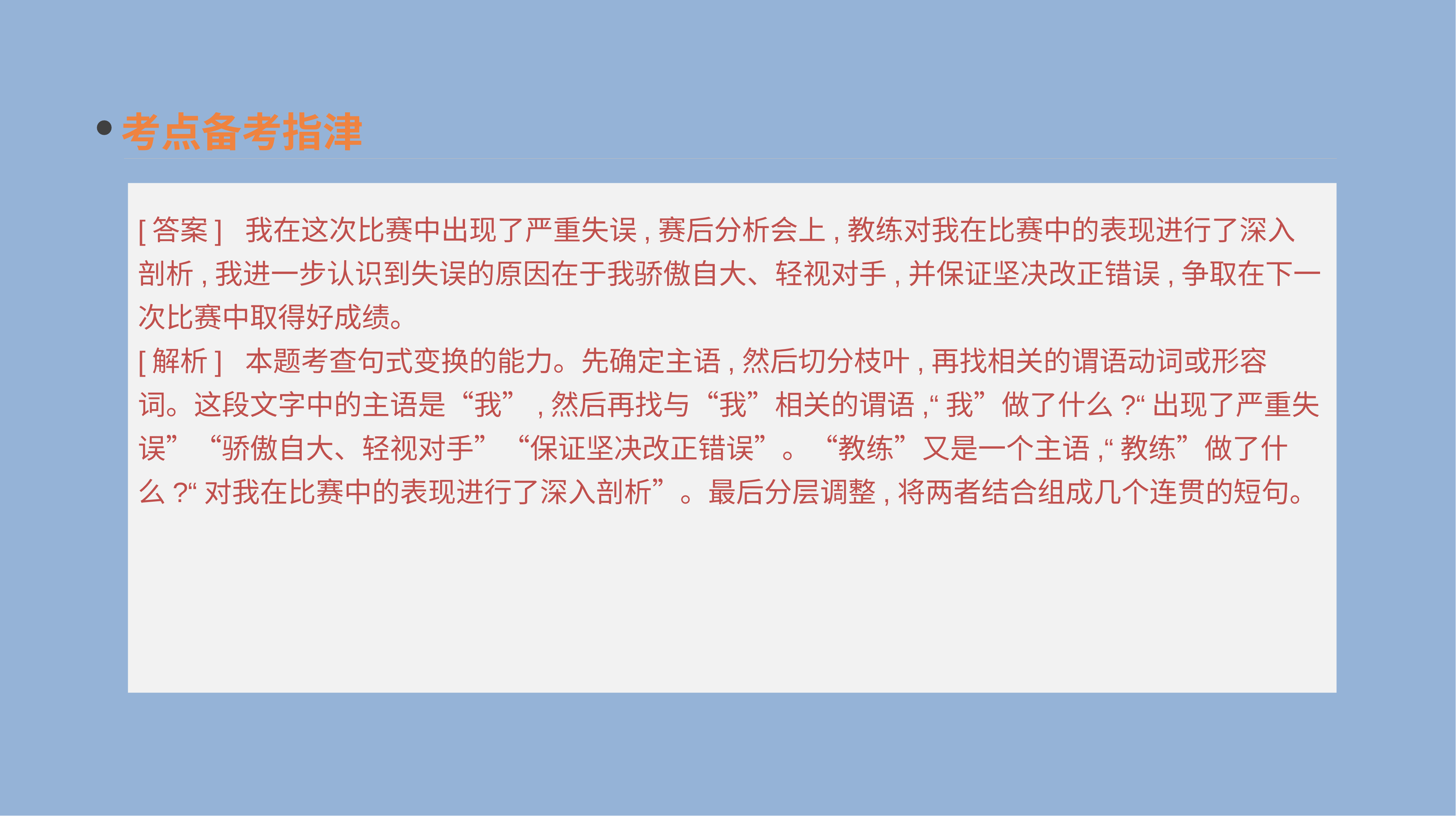

考点备考指津

[答案]  我在这次比赛中出现了严重失误,赛后分析会上,教练对我在比赛中的表现进行了深入剖析,我进一步认识到失误的原因在于我骄傲自大、轻视对手,并保证坚决改正错误,争取在下一次比赛中取得好成绩。
[解析]  本题考查句式变换的能力。先确定主语,然后切分枝叶,再找相关的谓语动词或形容词。这段文字中的主语是“我”,然后再找与“我”相关的谓语,“我”做了什么?“出现了严重失误”“骄傲自大、轻视对手”“保证坚决改正错误”。“教练”又是一个主语,“教练”做了什么?“对我在比赛中的表现进行了深入剖析”。最后分层调整,将两者结合组成几个连贯的短句。